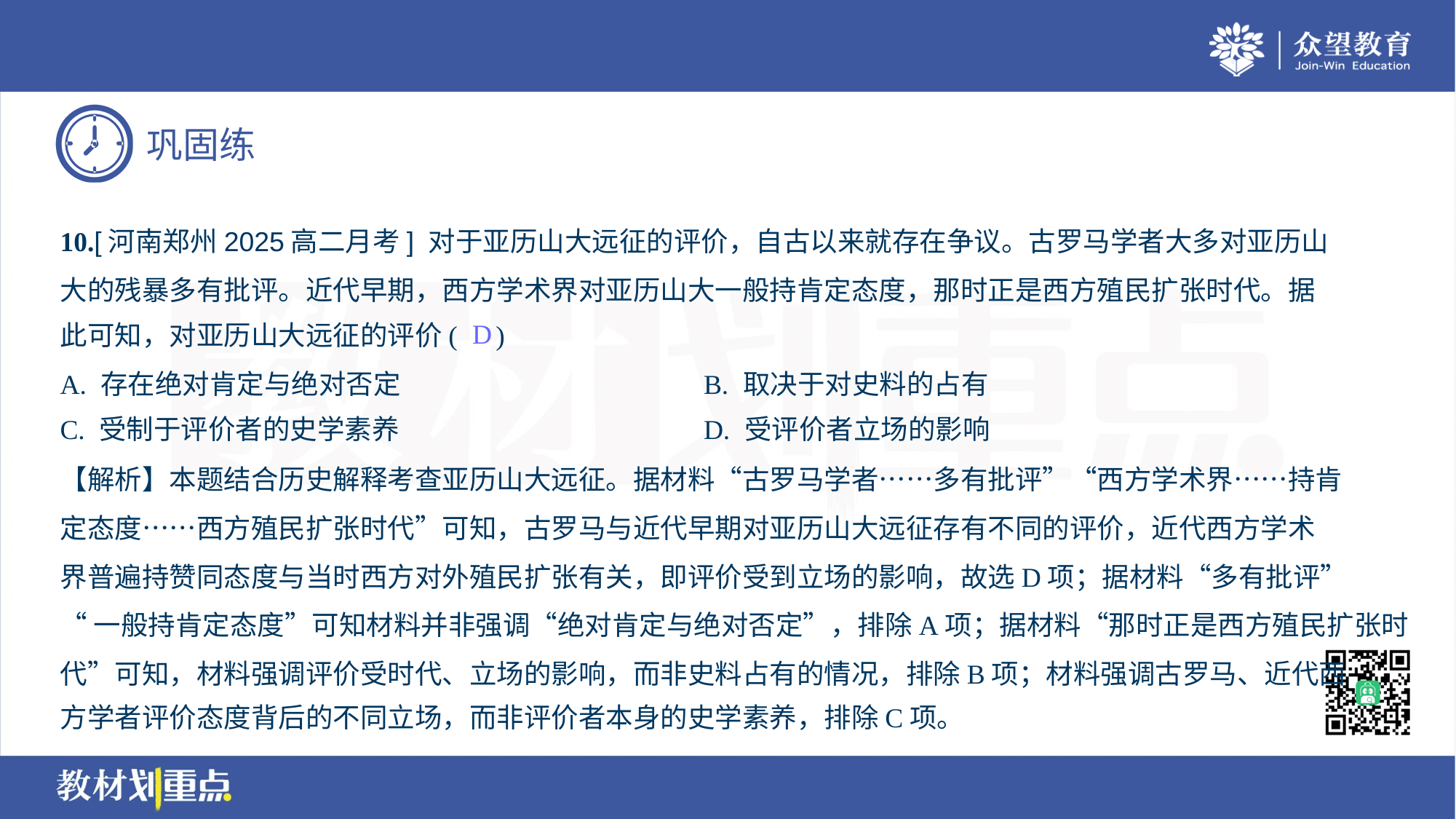

10.[河南郑州2025高二月考] 对于亚历山大远征的评价，自古以来就存在争议。古罗马学者大多对亚历山
大的残暴多有批评。近代早期，西方学术界对亚历山大一般持肯定态度，那时正是西方殖民扩张时代。据
此可知，对亚历山大远征的评价(     )
D
A. 存在绝对肯定与绝对否定	B. 取决于对史料的占有
C. 受制于评价者的史学素养	D. 受评价者立场的影响
【解析】本题结合历史解释考查亚历山大远征。据材料“古罗马学者……多有批评”“西方学术界……持肯
定态度……西方殖民扩张时代”可知，古罗马与近代早期对亚历山大远征存有不同的评价，近代西方学术
界普遍持赞同态度与当时西方对外殖民扩张有关，即评价受到立场的影响，故选D项；据材料“多有批评”
“一般持肯定态度”可知材料并非强调“绝对肯定与绝对否定”，排除A项；据材料“那时正是西方殖民扩张时
代”可知，材料强调评价受时代、立场的影响，而非史料占有的情况，排除B项；材料强调古罗马、近代西
方学者评价态度背后的不同立场，而非评价者本身的史学素养，排除C项。